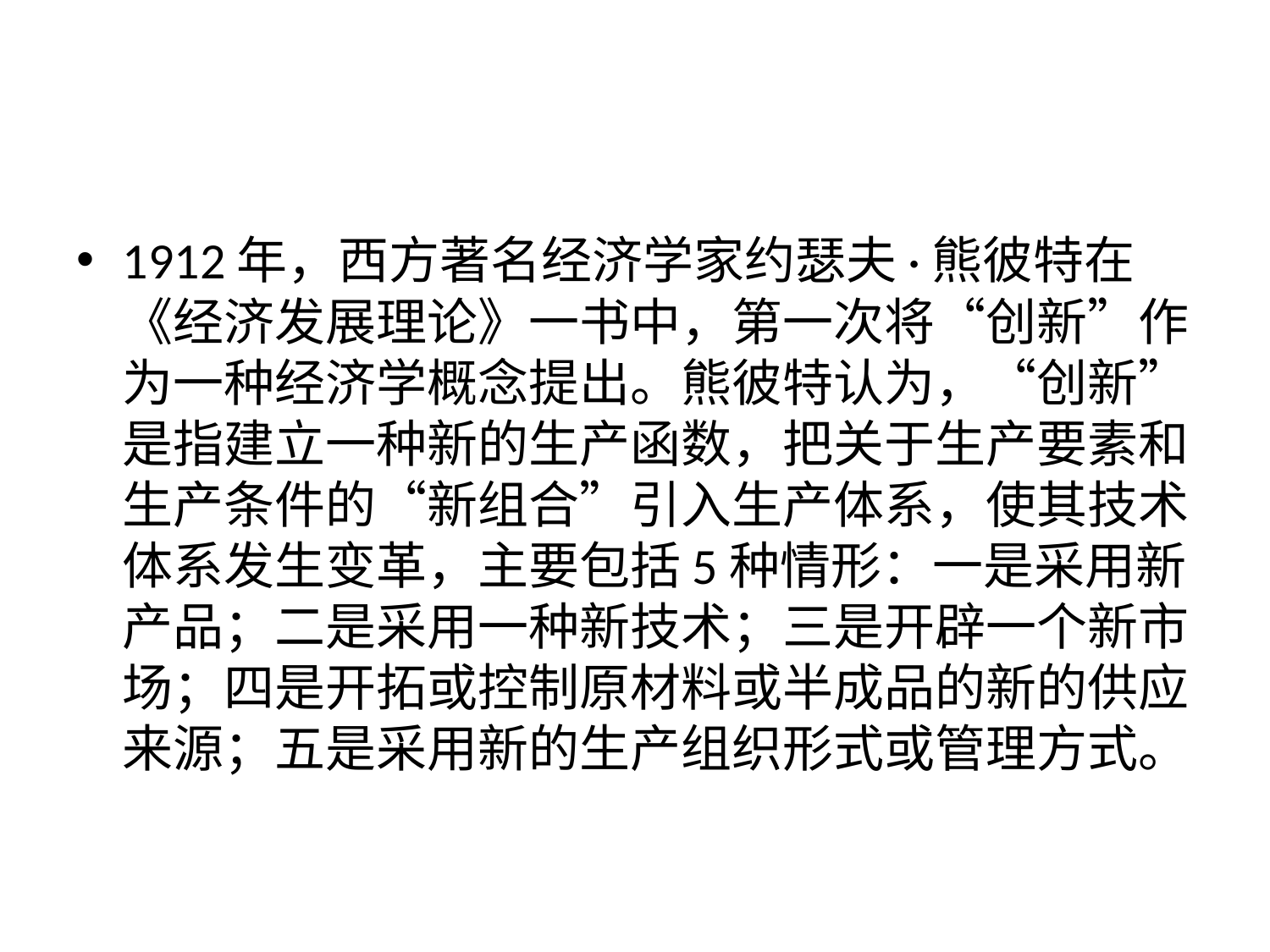

#
1912年，西方著名经济学家约瑟夫·熊彼特在《经济发展理论》一书中，第一次将“创新”作为一种经济学概念提出。熊彼特认为，“创新”是指建立一种新的生产函数，把关于生产要素和生产条件的“新组合”引入生产体系，使其技术体系发生变革，主要包括5种情形：一是采用新产品；二是采用一种新技术；三是开辟一个新市场；四是开拓或控制原材料或半成品的新的供应来源；五是采用新的生产组织形式或管理方式。